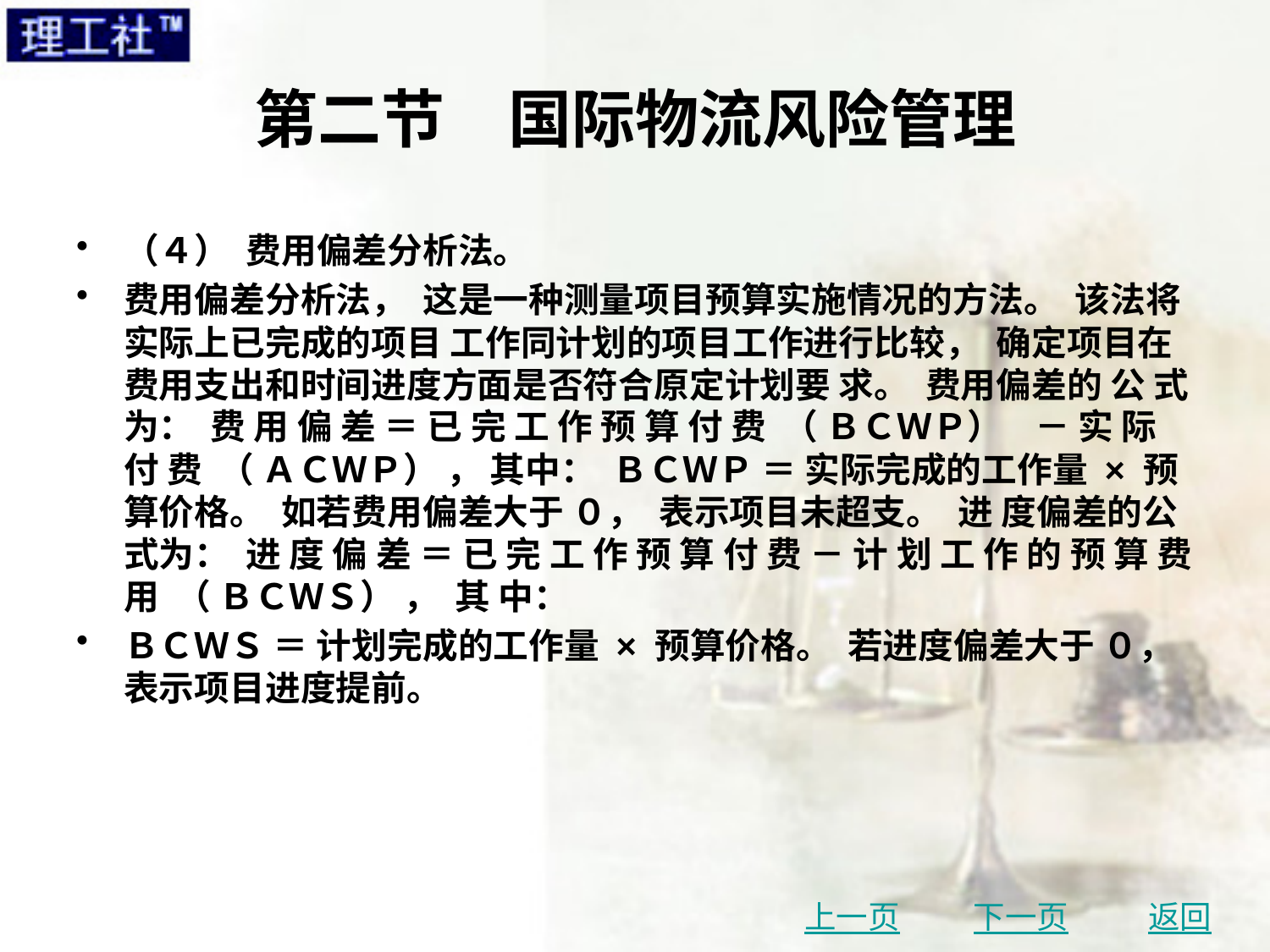

# 第二节　国际物流风险管理
（４）  费用偏差分析法。
费用偏差分析法，  这是一种测量项目预算实施情况的方法。  该法将实际上已完成的项目 工作同计划的项目工作进行比较，  确定项目在费用支出和时间进度方面是否符合原定计划要 求。  费用偏差的 公 式 为：  费 用 偏 差 ＝ 已 完 工 作 预 算 付 费  （ ＢＣＷＰ）    － 实 际 付 费  （ ＡＣＷＰ） ， 其中：  ＢＣＷＰ ＝ 实际完成的工作量 × 预算价格。  如若费用偏差大于 ０，  表示项目未超支。  进 度偏差的公式为：  进 度 偏 差 ＝ 已 完 工 作 预 算 付 费 － 计 划 工 作 的 预 算 费 用  （ ＢＣＷＳ） ，  其 中：
ＢＣＷＳ ＝ 计划完成的工作量 × 预算价格。  若进度偏差大于 ０，  表示项目进度提前。

上一页
下一页
返回